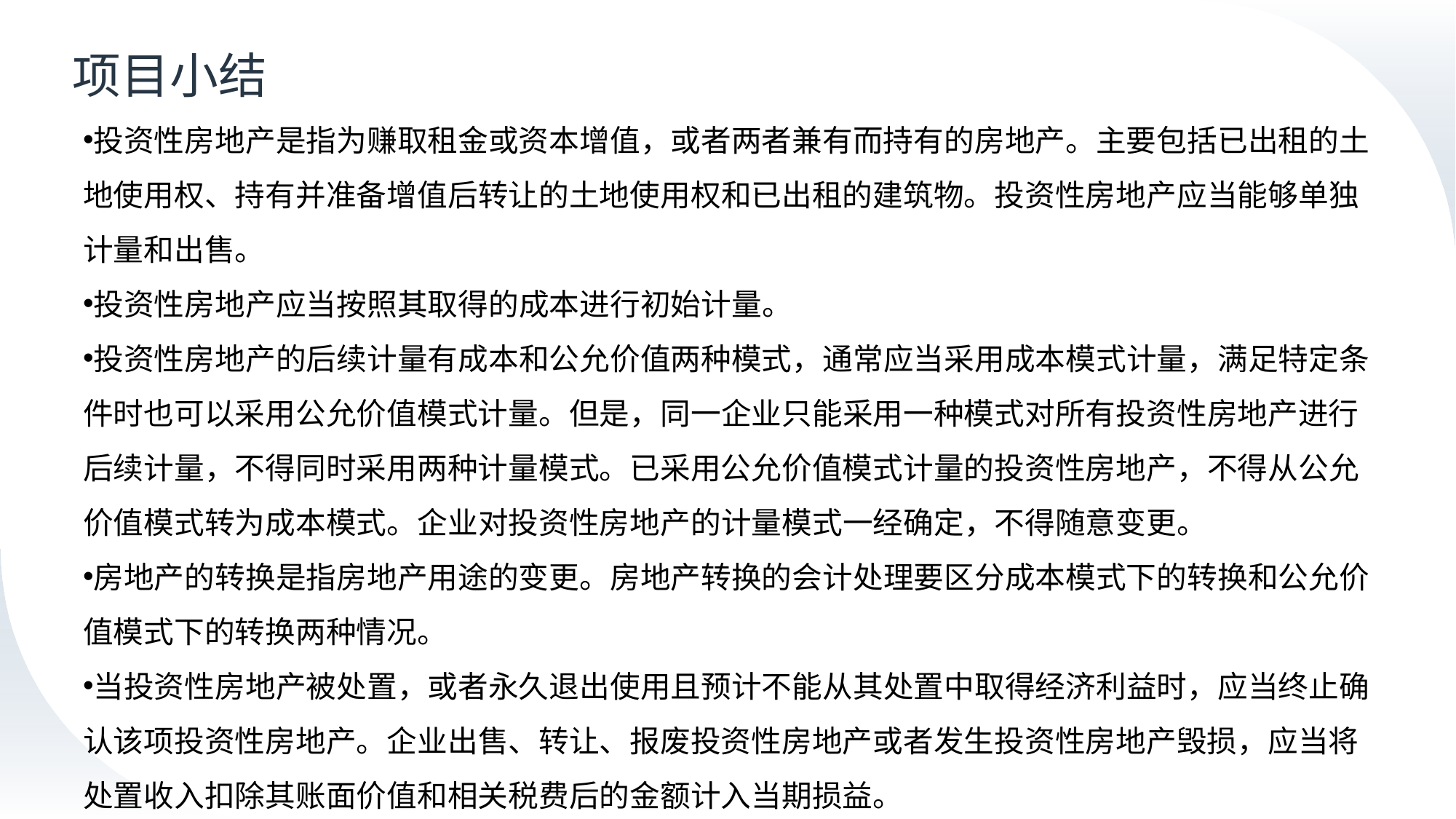

# 项目小结
投资性房地产是指为赚取租金或资本增值，或者两者兼有而持有的房地产。主要包括已出租的土地使用权、持有并准备增值后转让的土地使用权和已出租的建筑物。投资性房地产应当能够单独计量和出售。
投资性房地产应当按照其取得的成本进行初始计量。
投资性房地产的后续计量有成本和公允价值两种模式，通常应当采用成本模式计量，满足特定条件时也可以采用公允价值模式计量。但是，同一企业只能采用一种模式对所有投资性房地产进行后续计量，不得同时采用两种计量模式。已采用公允价值模式计量的投资性房地产，不得从公允价值模式转为成本模式。企业对投资性房地产的计量模式一经确定，不得随意变更。
房地产的转换是指房地产用途的变更。房地产转换的会计处理要区分成本模式下的转换和公允价值模式下的转换两种情况。
当投资性房地产被处置，或者永久退出使用且预计不能从其处置中取得经济利益时，应当终止确认该项投资性房地产。企业出售、转让、报废投资性房地产或者发生投资性房地产毁损，应当将处置收入扣除其账面价值和相关税费后的金额计入当期损益。